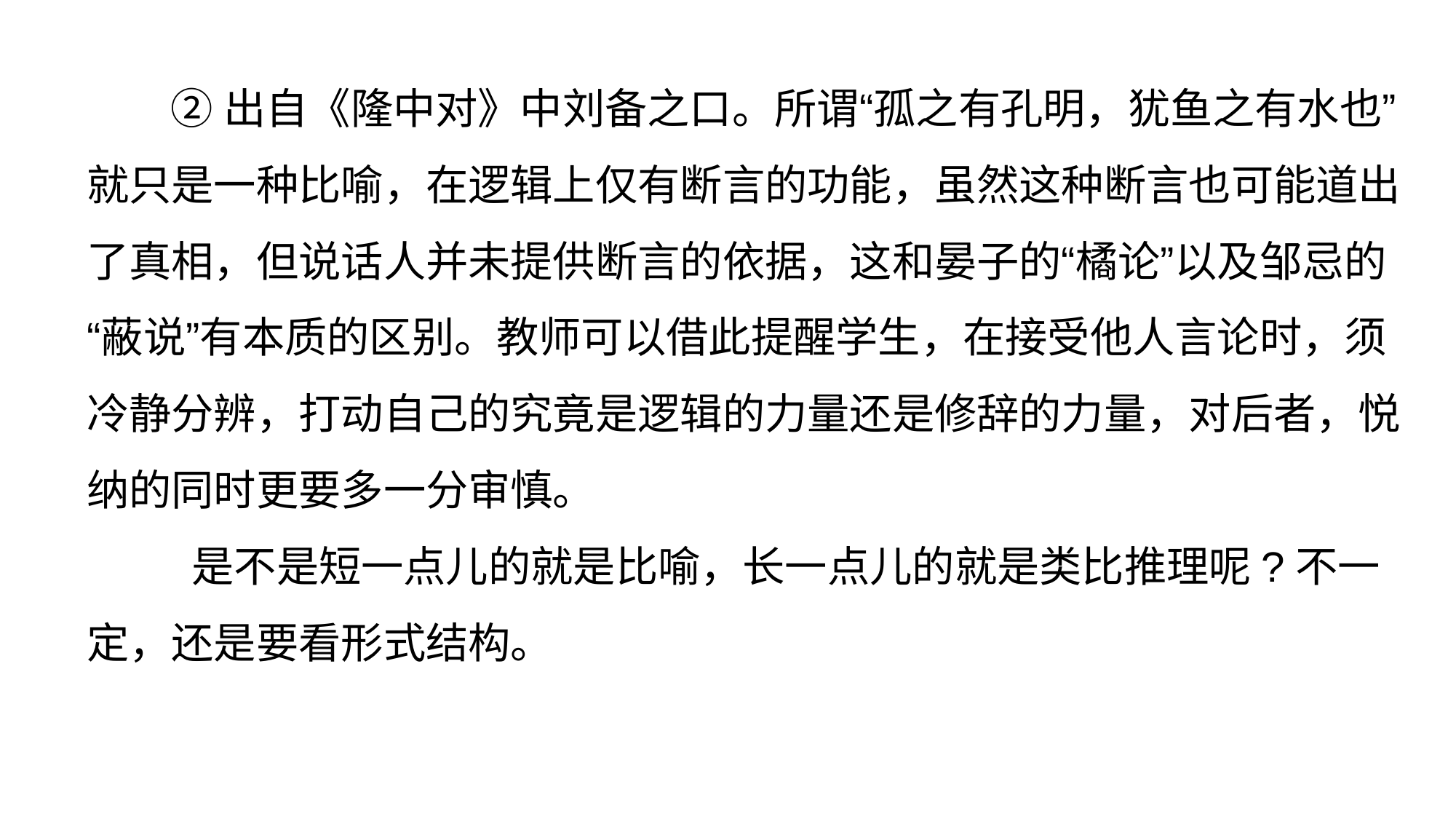

②出自《隆中对》中刘备之口。所谓“孤之有孔明，犹鱼之有水也”就只是一种比喻，在逻辑上仅有断言的功能，虽然这种断言也可能道出了真相，但说话人并未提供断言的依据，这和晏子的“橘论”以及邹忌的“蔽说”有本质的区别。教师可以借此提醒学生，在接受他人言论时，须冷静分辨，打动自己的究竟是逻辑的力量还是修辞的力量，对后者，悦纳的同时更要多一分审慎。
        是不是短一点儿的就是比喻，长一点儿的就是类比推理呢?不一定，还是要看形式结构。